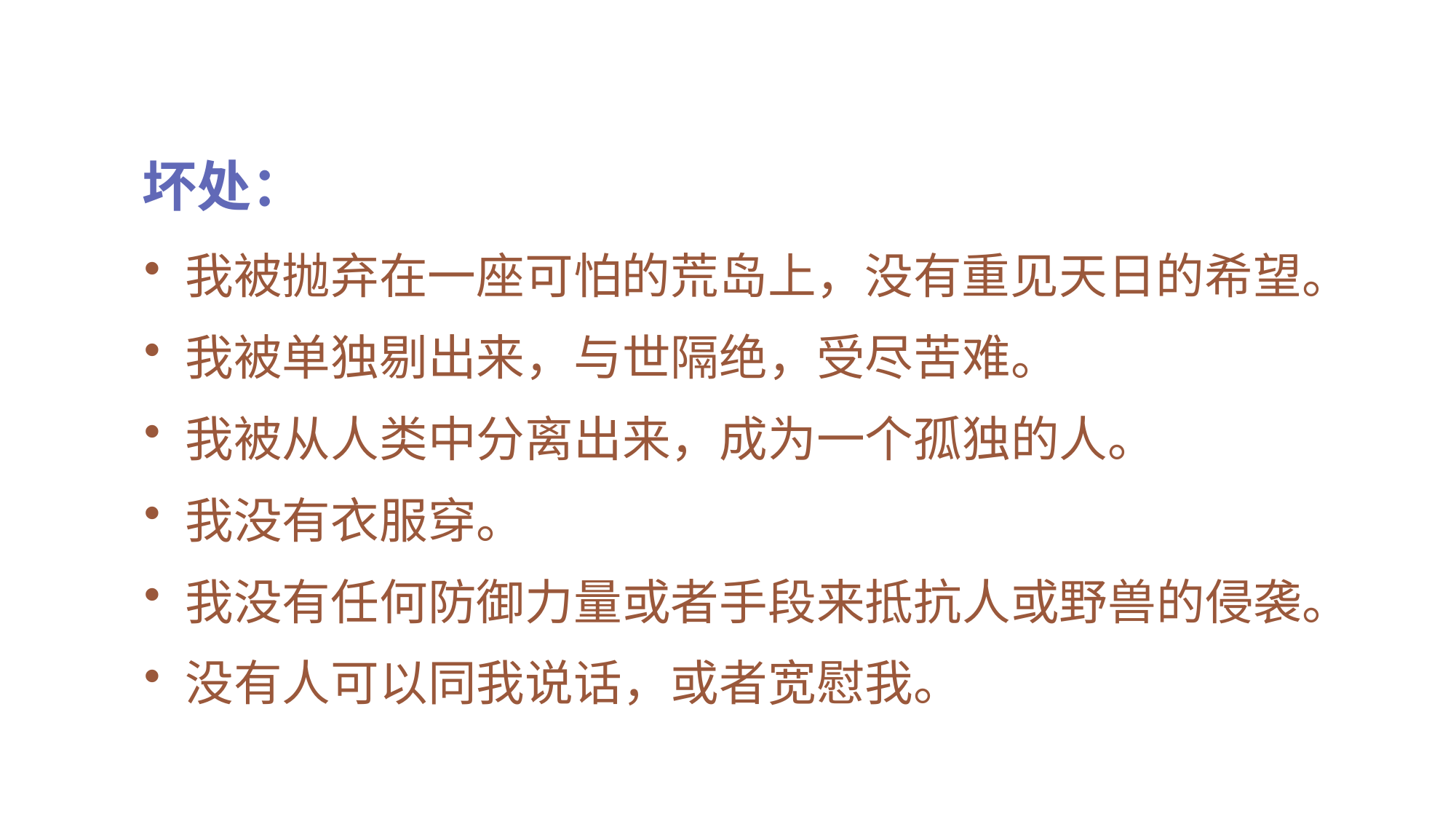

坏处：
我被抛弃在一座可怕的荒岛上，没有重见天日的希望。
我被单独剔出来，与世隔绝，受尽苦难。
我被从人类中分离出来，成为一个孤独的人。
我没有衣服穿。
我没有任何防御力量或者手段来抵抗人或野兽的侵袭。
没有人可以同我说话，或者宽慰我。